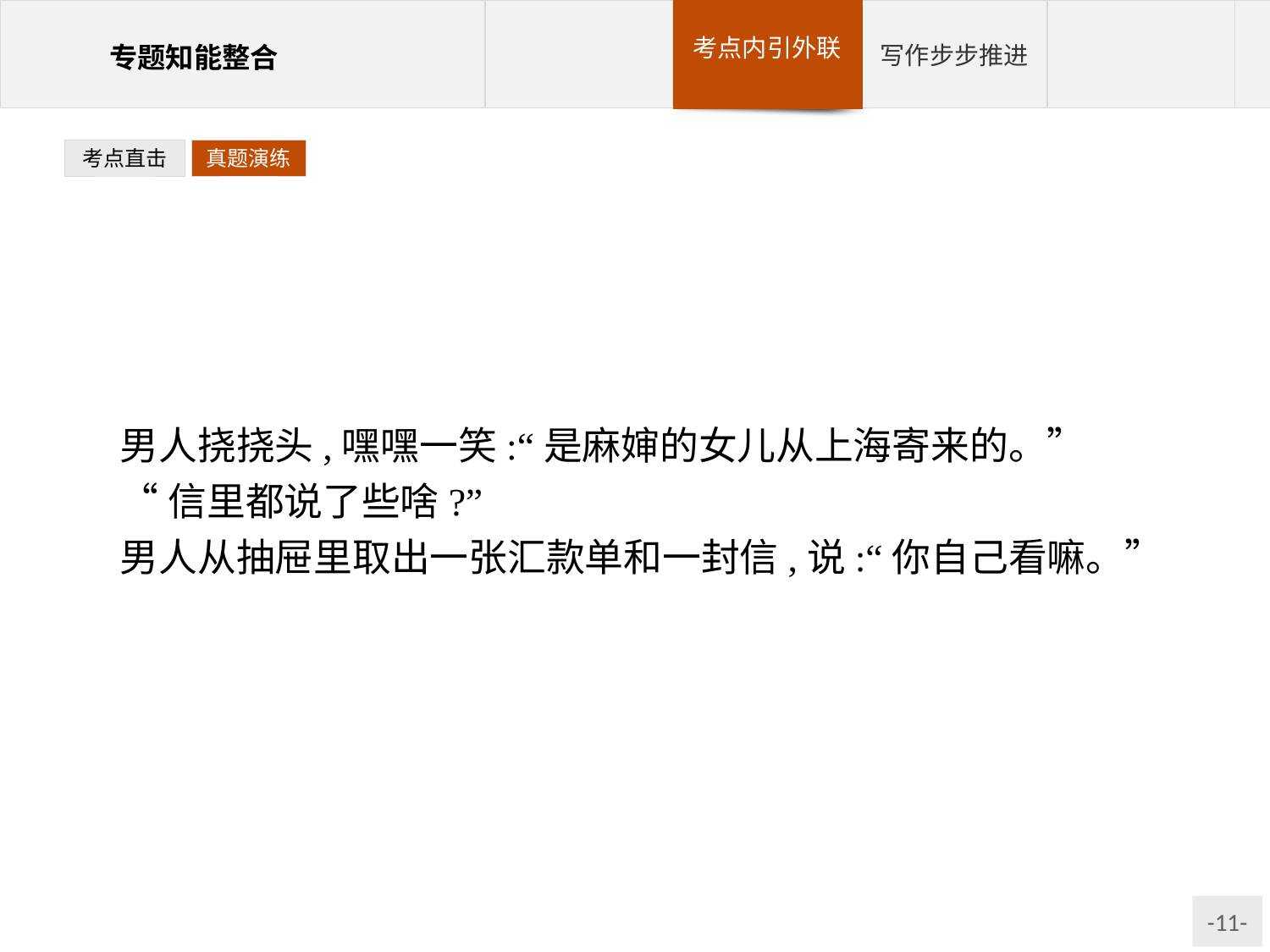

考点直击
真题演练
男人挠挠头,嘿嘿一笑:“是麻婶的女儿从上海寄来的。”
“信里都说了些啥?”
男人从抽屉里取出一张汇款单和一封信,说:“你自己看嘛。”